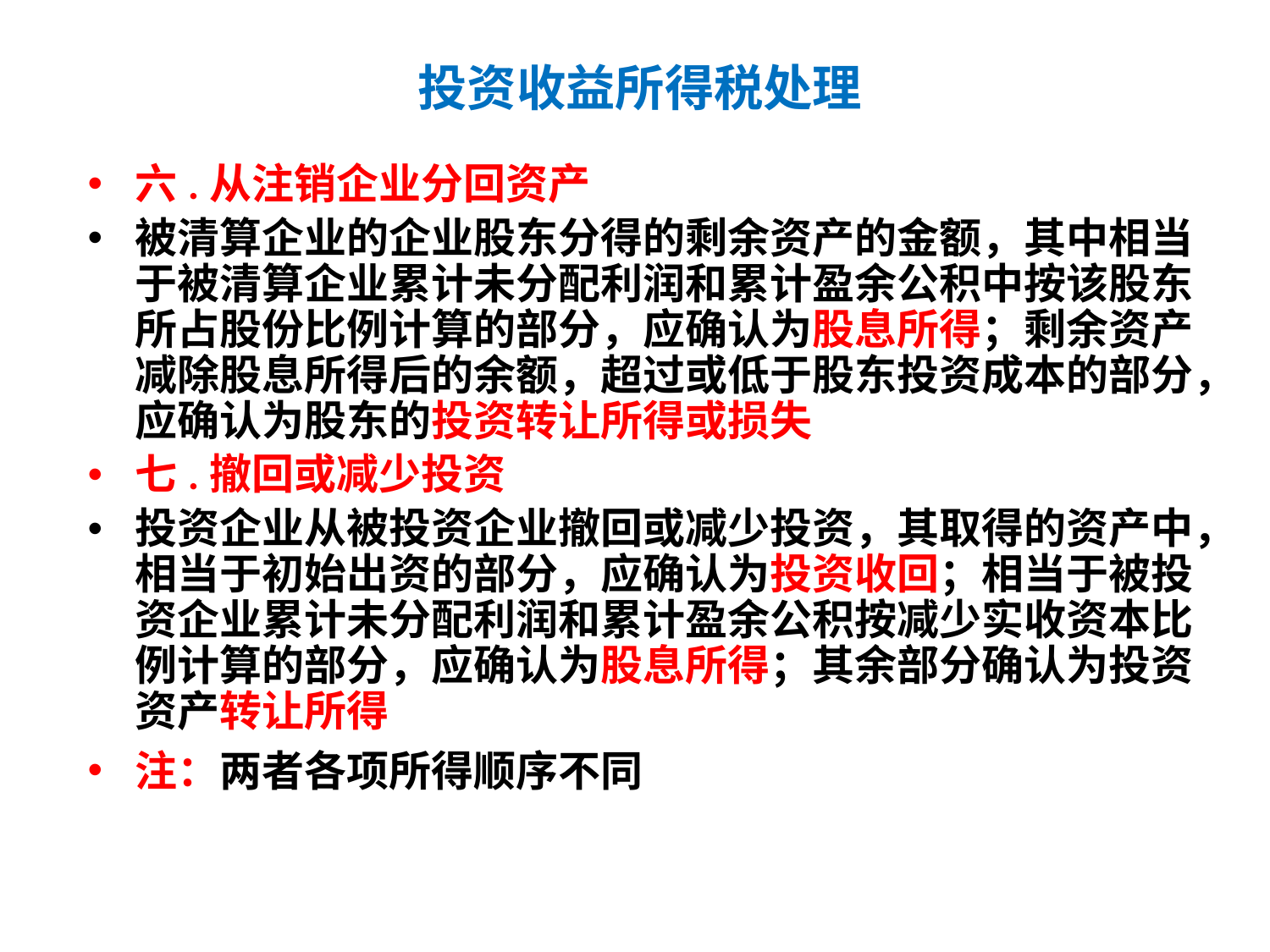

# 投资收益所得税处理
六.从注销企业分回资产
被清算企业的企业股东分得的剩余资产的金额，其中相当于被清算企业累计未分配利润和累计盈余公积中按该股东所占股份比例计算的部分，应确认为股息所得；剩余资产减除股息所得后的余额，超过或低于股东投资成本的部分，应确认为股东的投资转让所得或损失
七.撤回或减少投资
投资企业从被投资企业撤回或减少投资，其取得的资产中，相当于初始出资的部分，应确认为投资收回；相当于被投资企业累计未分配利润和累计盈余公积按减少实收资本比例计算的部分，应确认为股息所得；其余部分确认为投资资产转让所得
注：两者各项所得顺序不同